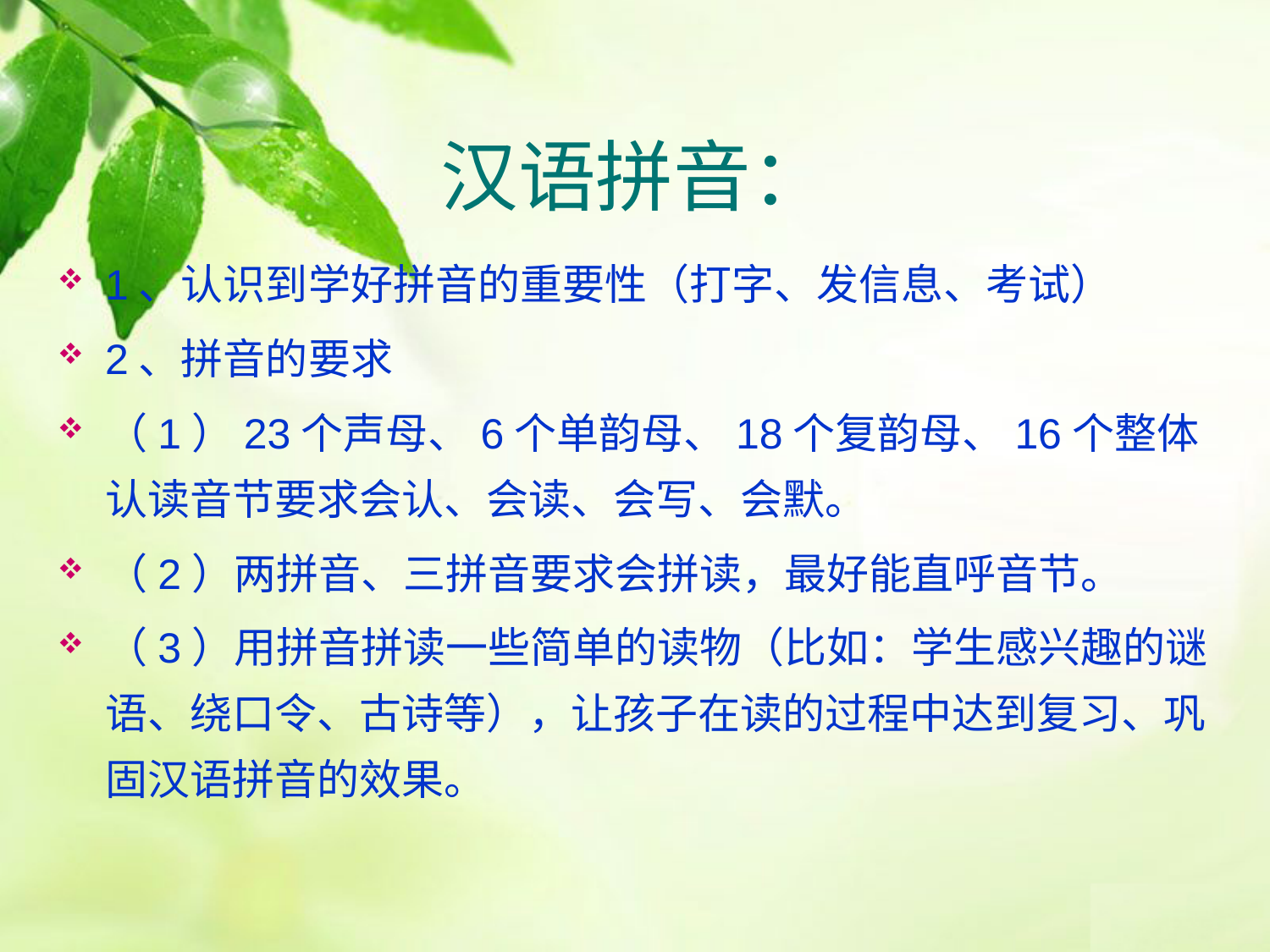

# 汉语拼音：
1、认识到学好拼音的重要性（打字、发信息、考试）
2、拼音的要求
（1）23个声母、6个单韵母、18个复韵母、16个整体认读音节要求会认、会读、会写、会默。
（2）两拼音、三拼音要求会拼读，最好能直呼音节。
（3）用拼音拼读一些简单的读物（比如：学生感兴趣的谜语、绕口令、古诗等），让孩子在读的过程中达到复习、巩固汉语拼音的效果。